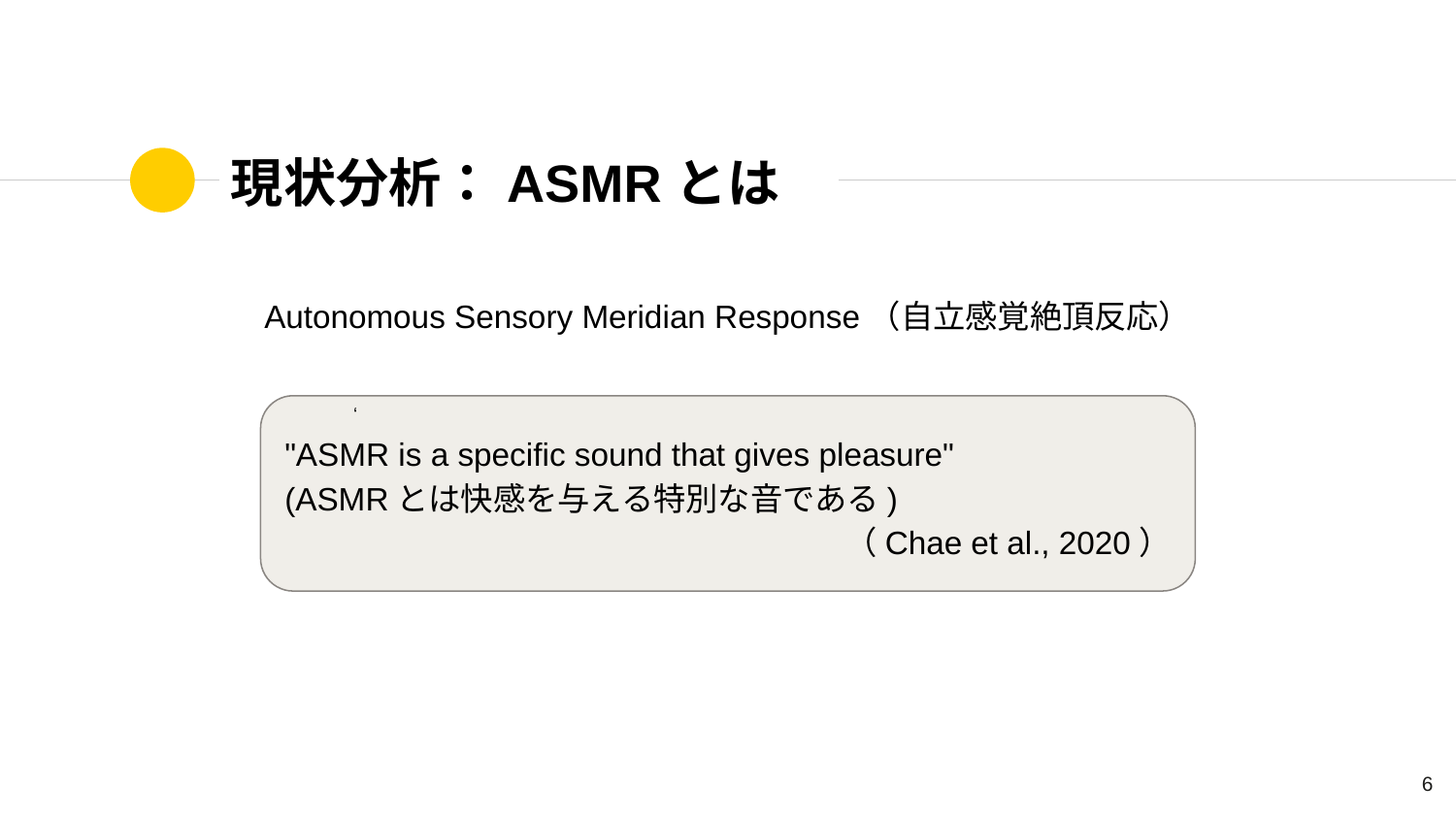

# 現状分析：ASMRとは
Autonomous Sensory Meridian Response（自立感覚絶頂反応）
　　‘
"ASMR is a specific sound that gives pleasure"
(ASMRとは快感を与える特別な音である)
（Chae et al., 2020）

6